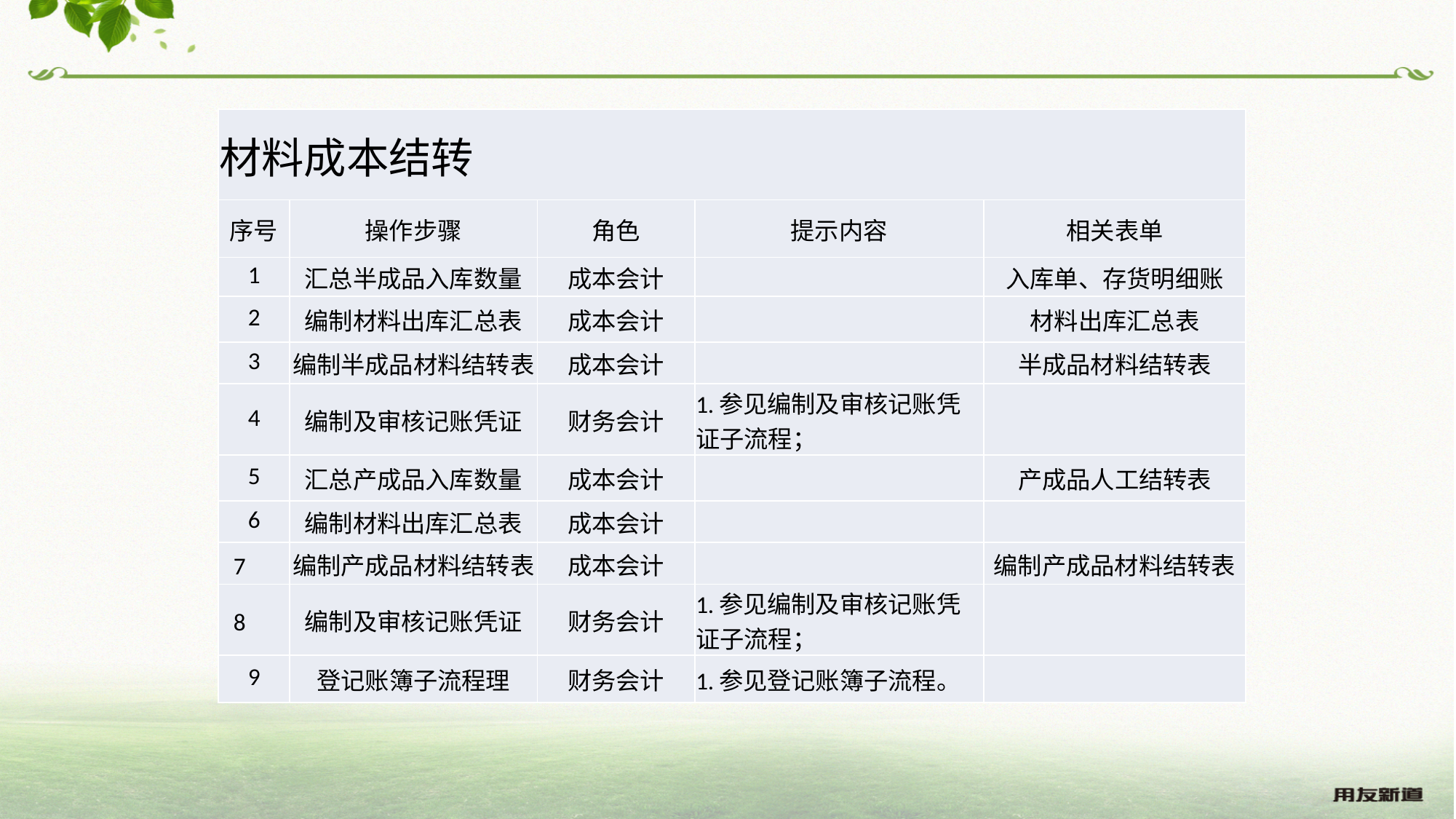

| 材料成本结转 |  |  |  |  |
| --- | --- | --- | --- | --- |
| 序号 | 操作步骤 | 角色 | 提示内容 | 相关表单 |
| 1 | 汇总半成品入库数量 | 成本会计 |  | 入库单、存货明细账 |
| 2 | 编制材料出库汇总表 | 成本会计 |  | 材料出库汇总表 |
| 3 | 编制半成品材料结转表 | 成本会计 |  | 半成品材料结转表 |
| 4 | 编制及审核记账凭证 | 财务会计 | 1.参见编制及审核记账凭证子流程； |  |
| 5 | 汇总产成品入库数量 | 成本会计 |  | 产成品人工结转表 |
| 6 | 编制材料出库汇总表 | 成本会计 |  |  |
| 7 | 编制产成品材料结转表 | 成本会计 |  | 编制产成品材料结转表 |
| 8 | 编制及审核记账凭证 | 财务会计 | 1.参见编制及审核记账凭证子流程； |  |
| 9 | 登记账簿子流程理 | 财务会计 | 1.参见登记账簿子流程。 |  |